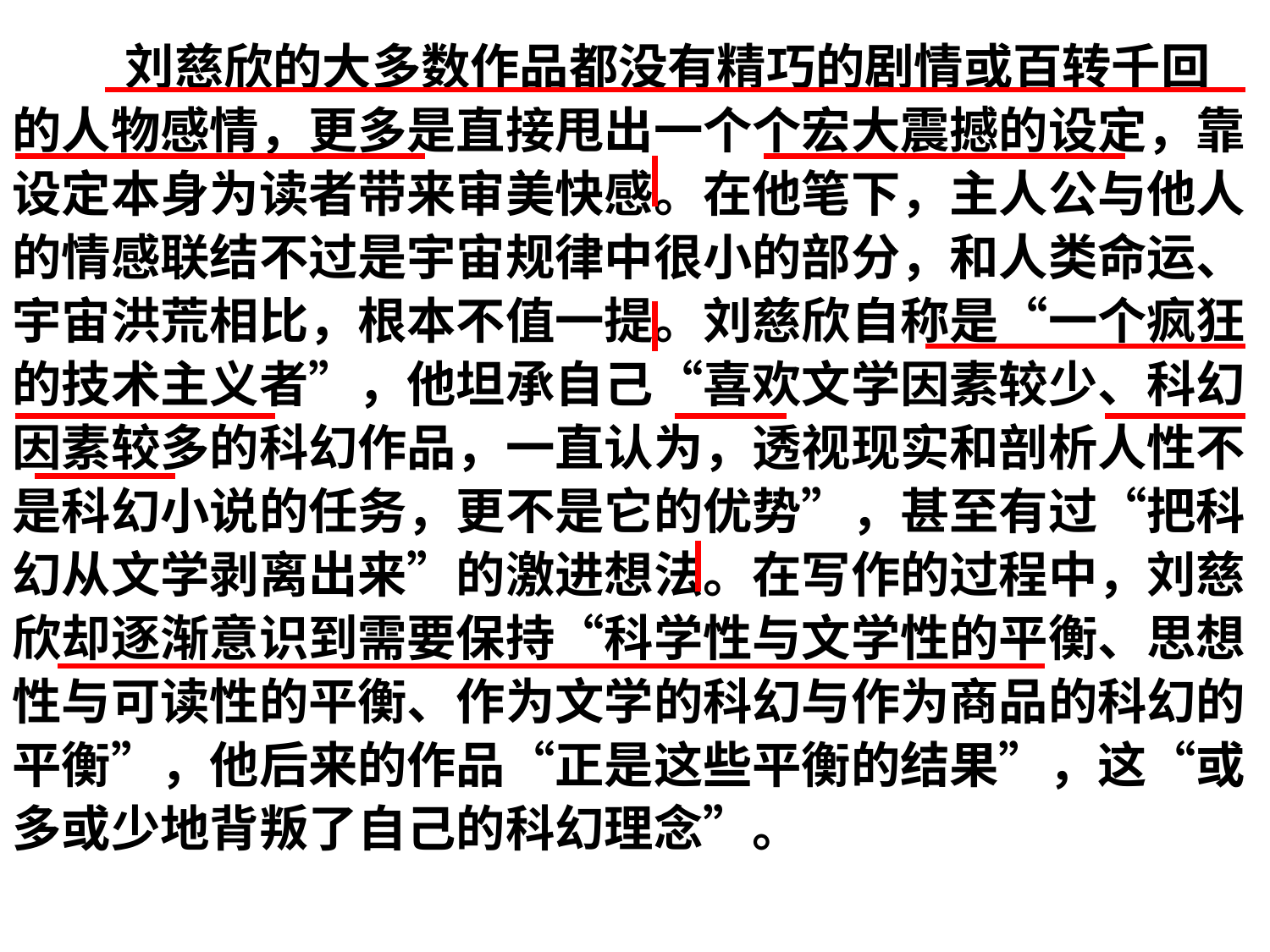

刘慈欣的大多数作品都没有精巧的剧情或百转千回的人物感情，更多是直接甩出一个个宏大震撼的设定，靠设定本身为读者带来审美快感。在他笔下，主人公与他人的情感联结不过是宇宙规律中很小的部分，和人类命运、宇宙洪荒相比，根本不值一提。刘慈欣自称是“一个疯狂的技术主义者”，他坦承自己“喜欢文学因素较少、科幻因素较多的科幻作品，一直认为，透视现实和剖析人性不是科幻小说的任务，更不是它的优势”，甚至有过“把科幻从文学剥离出来”的激进想法。在写作的过程中，刘慈欣却逐渐意识到需要保持“科学性与文学性的平衡、思想性与可读性的平衡、作为文学的科幻与作为商品的科幻的平衡”，他后来的作品“正是这些平衡的结果”，这“或多或少地背叛了自己的科幻理念”。